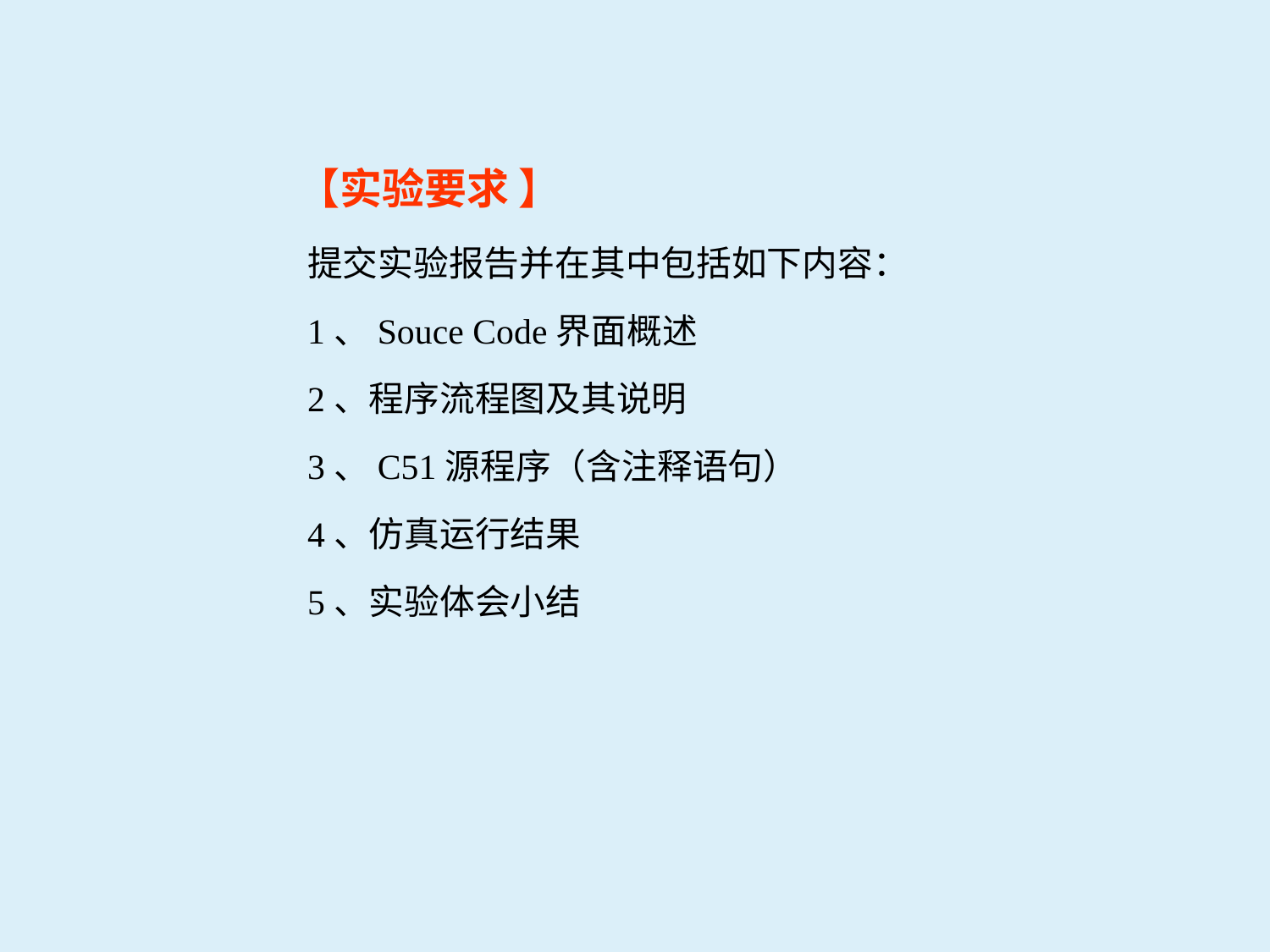

【实验要求 】
提交实验报告并在其中包括如下内容：
1、Souce Code界面概述
2、程序流程图及其说明
3、C51源程序（含注释语句）
4、仿真运行结果
5、实验体会小结